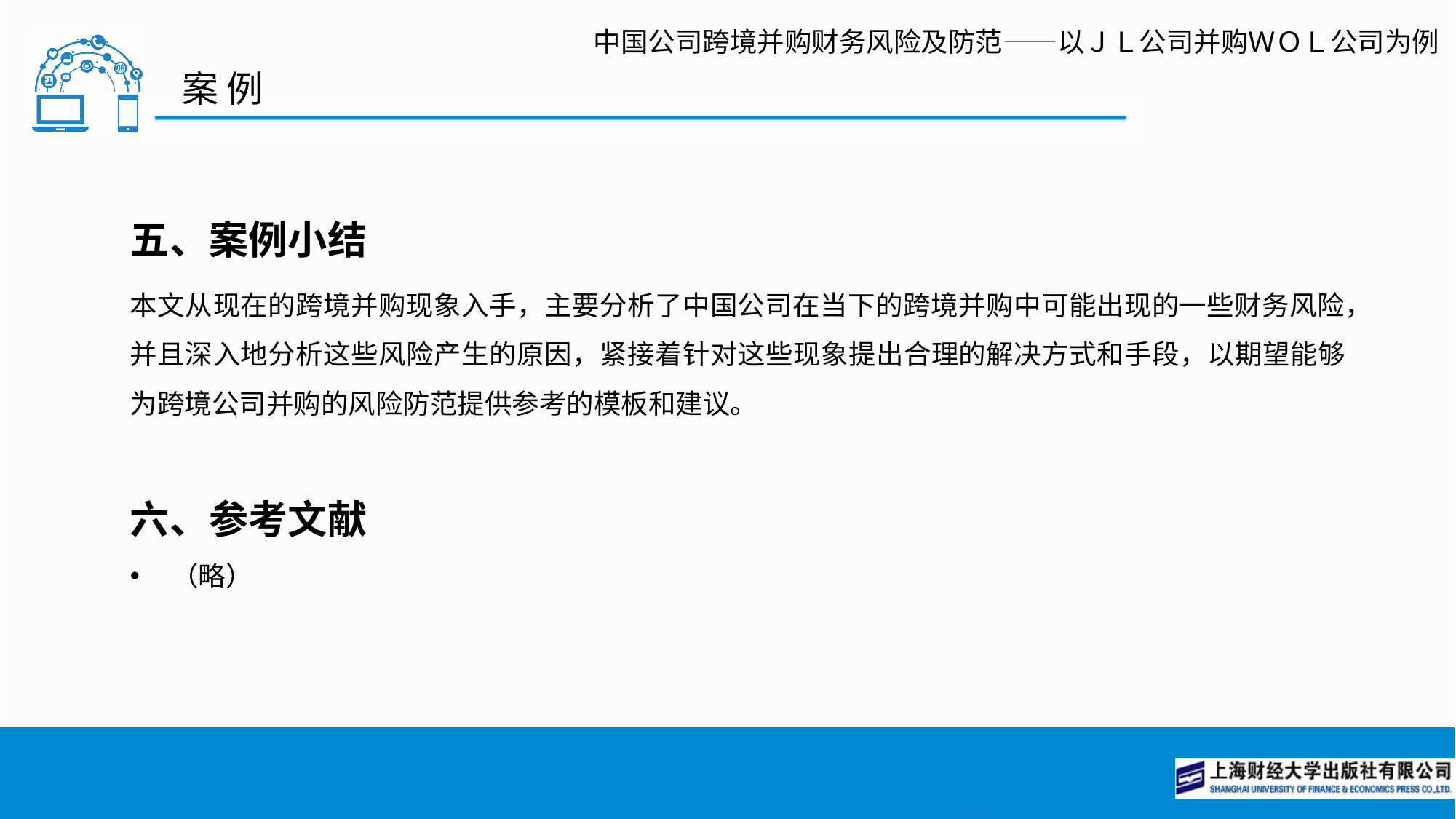

中国公司跨境并购财务风险及防范——以ＪＬ公司并购ＷＯＬ公司为例
# 案 例
五、案例小结
本文从现在的跨境并购现象入手，主要分析了中国公司在当下的跨境并购中可能出现的一些财务风险，并且深入地分析这些风险产生的原因，紧接着针对这些现象提出合理的解决方式和手段，以期望能够为跨境公司并购的风险防范提供参考的模板和建议。

六、参考文献
（略）